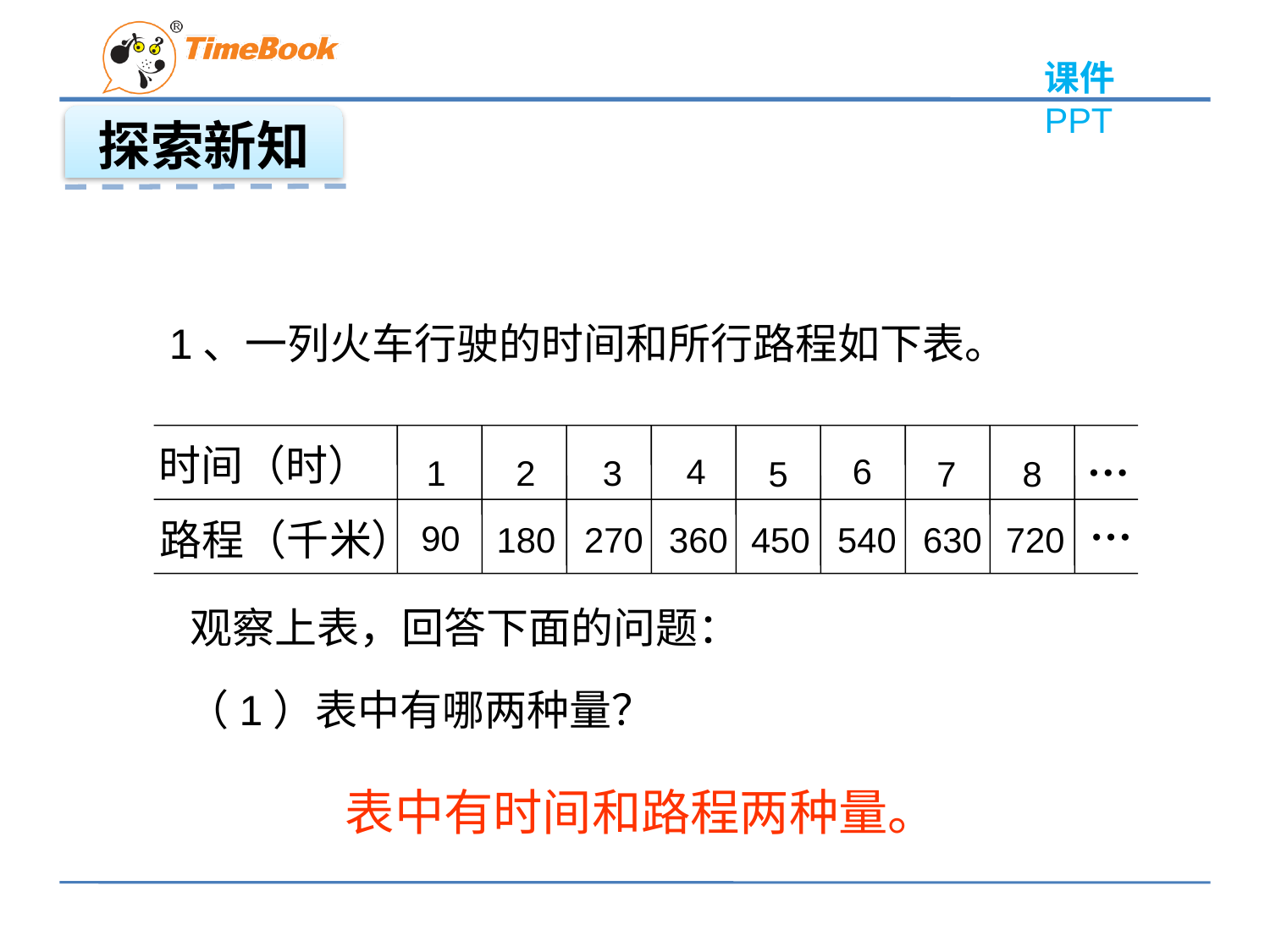

探索新知
1、一列火车行驶的时间和所行路程如下表。

…
时间（时）
4
6
1
2
3
5
7
8
…

路程（千米）
90
180
270
360
450
540
630
720

观察上表，回答下面的问题：
（1）表中有哪两种量？
表中有时间和路程两种量。